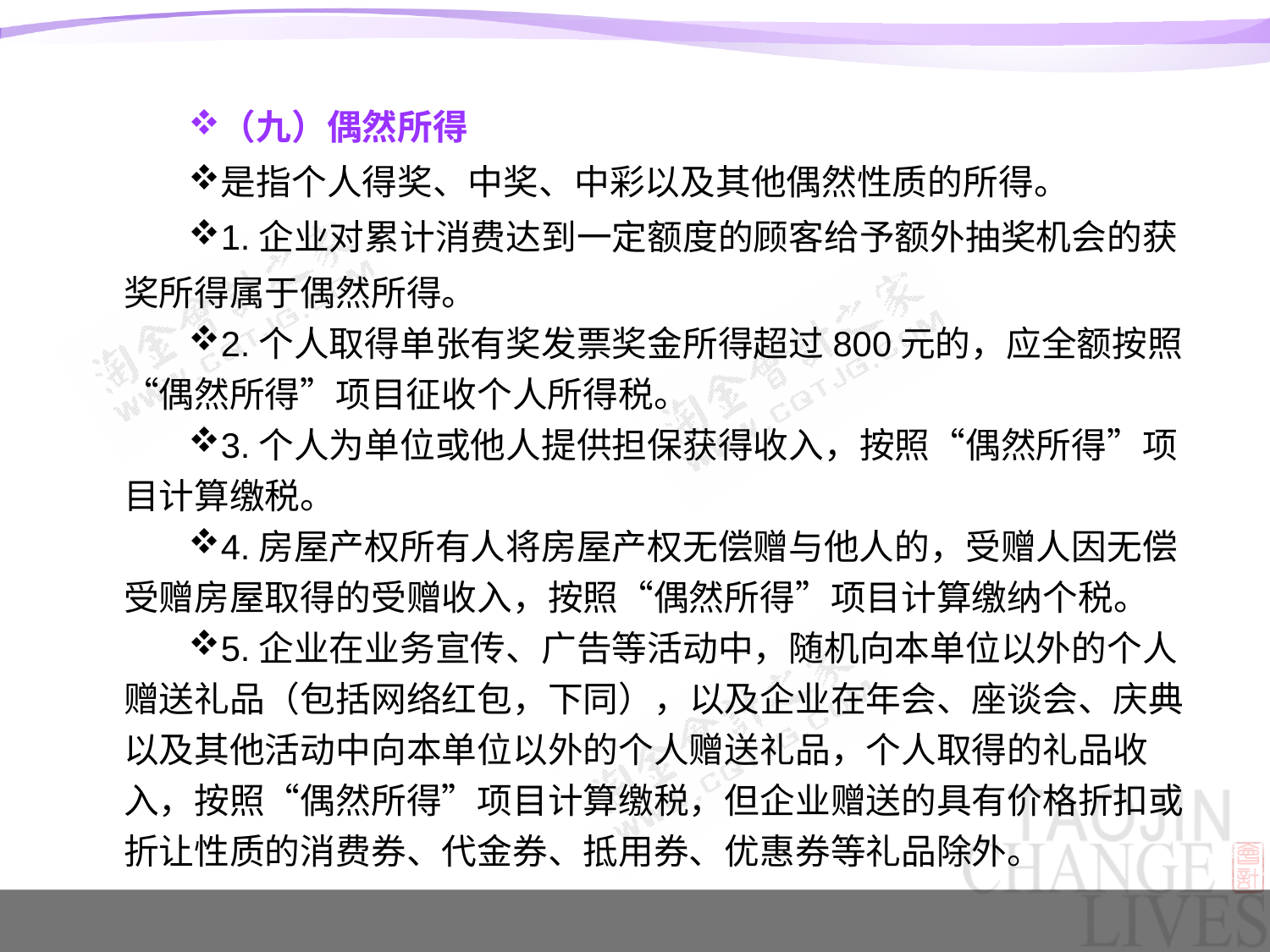

#
（九）偶然所得
是指个人得奖、中奖、中彩以及其他偶然性质的所得。
1.企业对累计消费达到一定额度的顾客给予额外抽奖机会的获奖所得属于偶然所得。
2.个人取得单张有奖发票奖金所得超过800元的，应全额按照“偶然所得”项目征收个人所得税。
3.个人为单位或他人提供担保获得收入，按照“偶然所得”项目计算缴税。
4.房屋产权所有人将房屋产权无偿赠与他人的，受赠人因无偿受赠房屋取得的受赠收入，按照“偶然所得”项目计算缴纳个税。
5.企业在业务宣传、广告等活动中，随机向本单位以外的个人赠送礼品（包括网络红包，下同），以及企业在年会、座谈会、庆典以及其他活动中向本单位以外的个人赠送礼品，个人取得的礼品收入，按照“偶然所得”项目计算缴税，但企业赠送的具有价格折扣或折让性质的消费券、代金券、抵用券、优惠券等礼品除外。